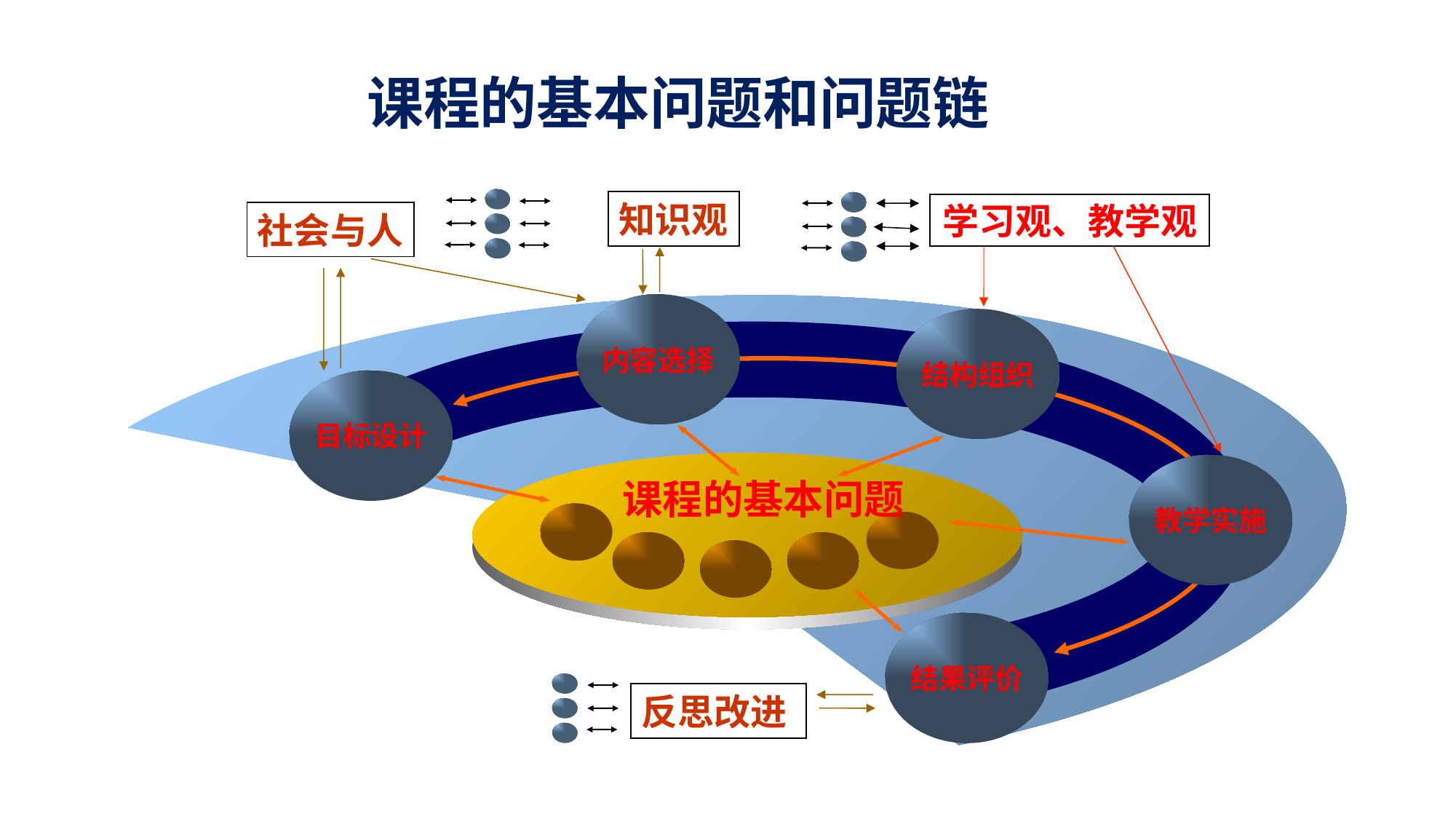

# 课程的基本问题和问题链

知识观

社会与人

内容选择
结构组织

目标设计

教学实施

课程的基本问题

结果评价

反思改进

学习观、教学观